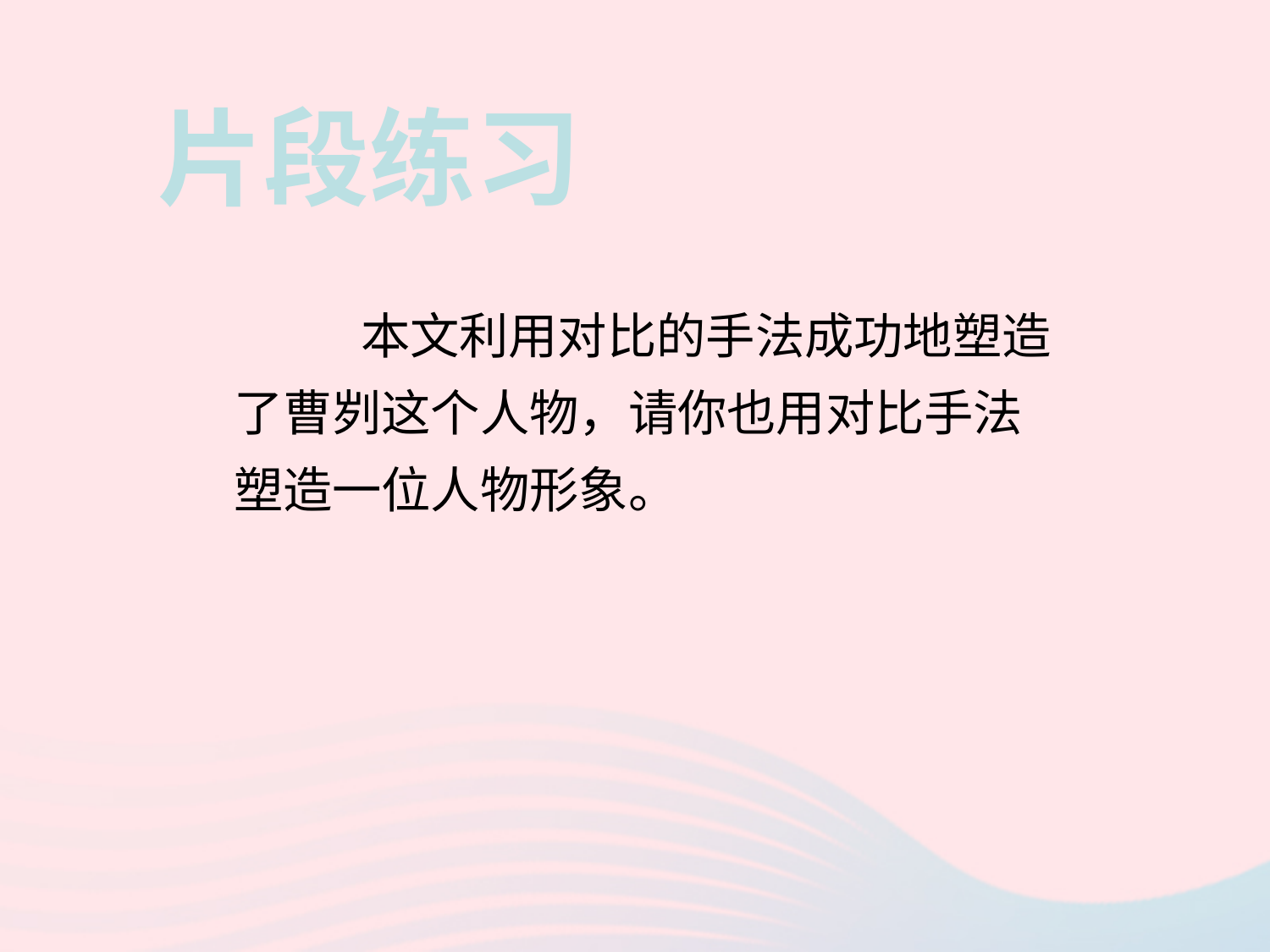

片段练习
	本文利用对比的手法成功地塑造了曹刿这个人物，请你也用对比手法塑造一位人物形象。